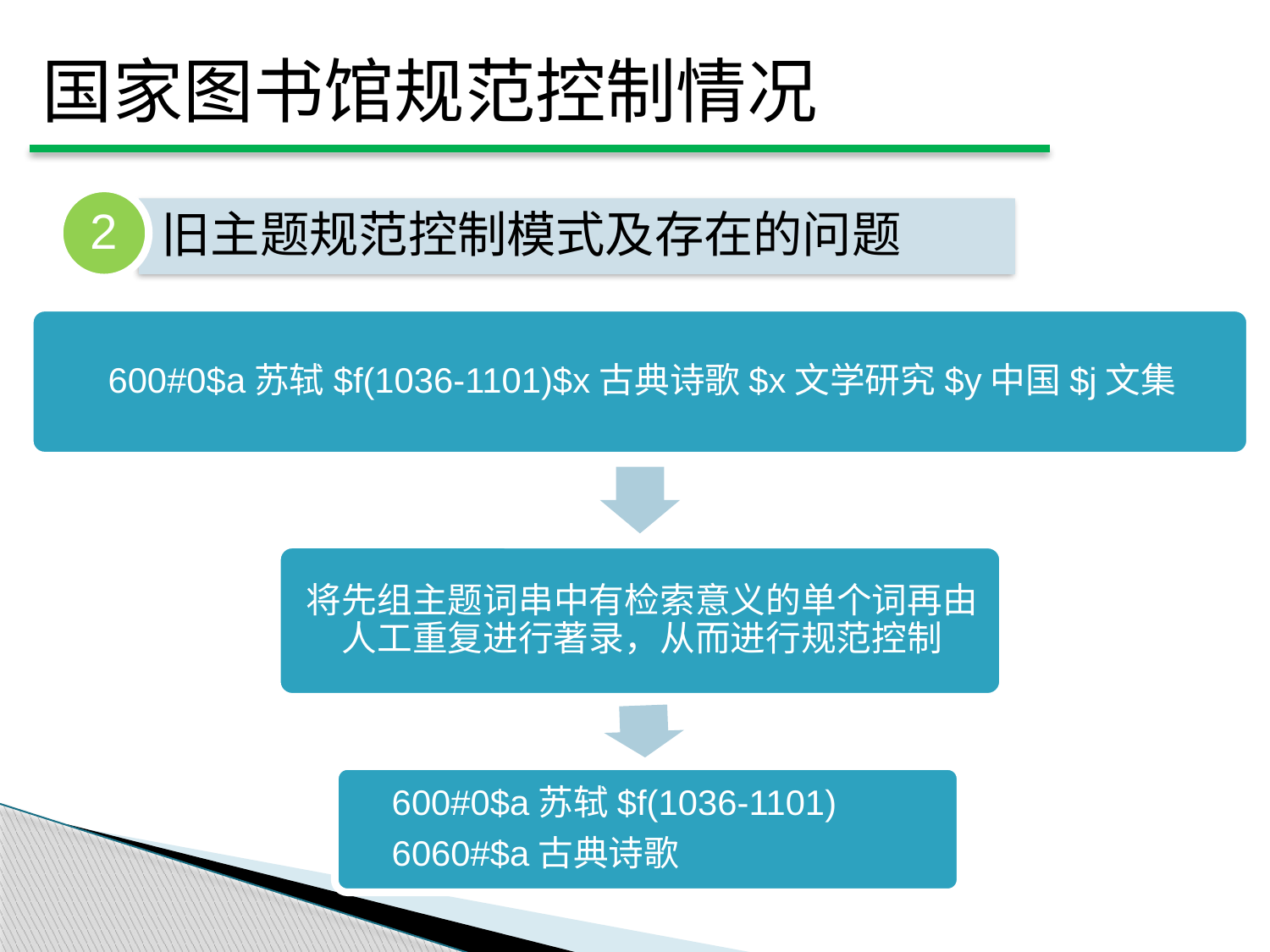

国家图书馆规范控制情况
2
旧主题规范控制模式及存在的问题
600#0$a苏轼$f(1036-1101)$x古典诗歌$x文学研究$y中国$j文集

将先组主题词串中有检索意义的单个词再由人工重复进行著录，从而进行规范控制

    600#0$a苏轼$f(1036-1101)
    6060#$a古典诗歌